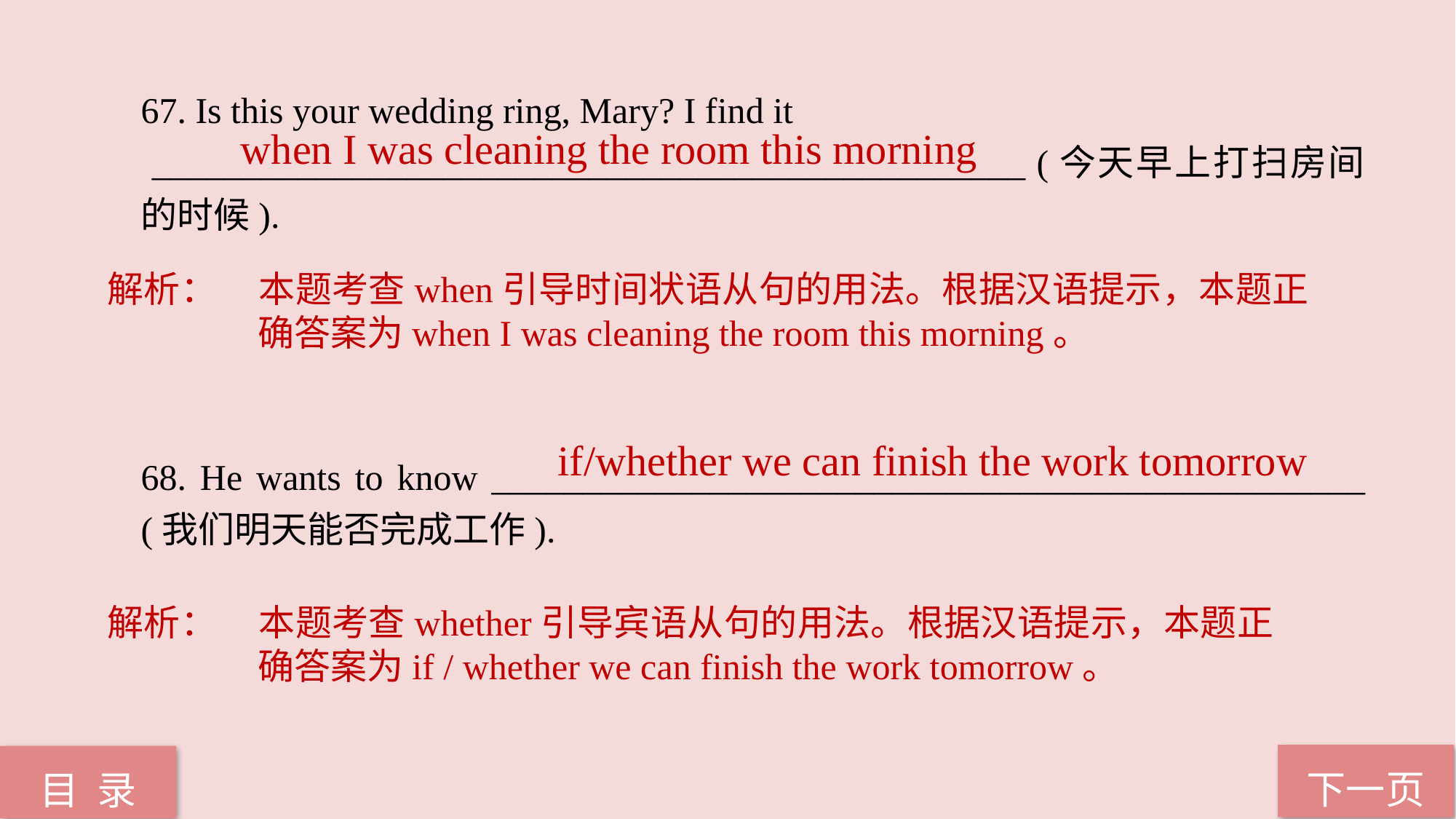

67. Is this your wedding ring, Mary? I find it
 ________________________________________________ (今天早上打扫房间的时候).

68. He wants to know ________________________________________________ (我们明天能否完成工作).
when I was cleaning the room this morning
解析：	本题考查when引导时间状语从句的用法。根据汉语提示，本题正确答案为when I was cleaning the room this morning。
if/whether we can finish the work tomorrow
解析：	本题考查whether引导宾语从句的用法。根据汉语提示，本题正确答案为if / whether we can finish the work tomorrow。